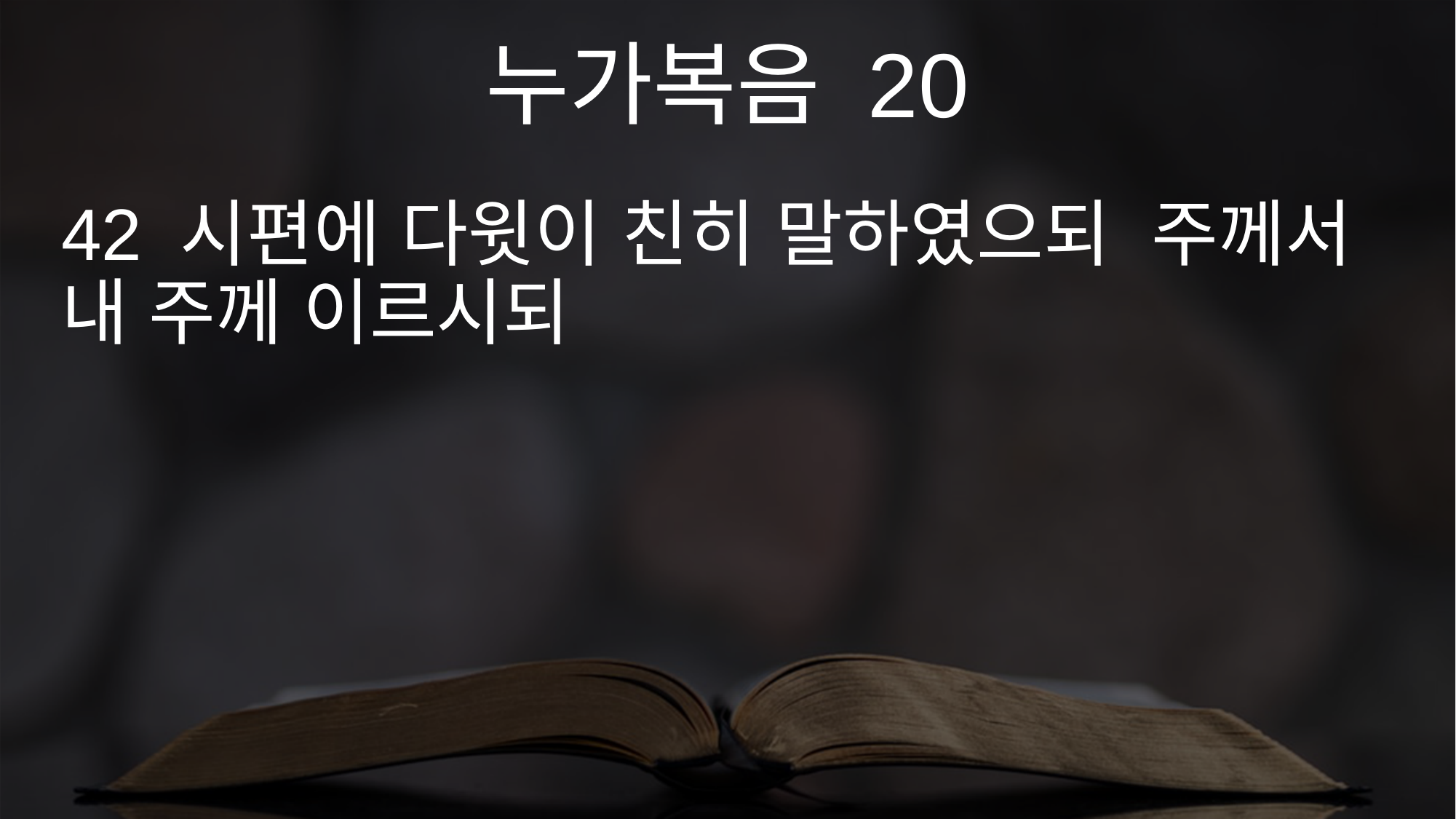

누가복음 20
42 시편에 다윗이 친히 말하였으되  주께서 내 주께 이르시되